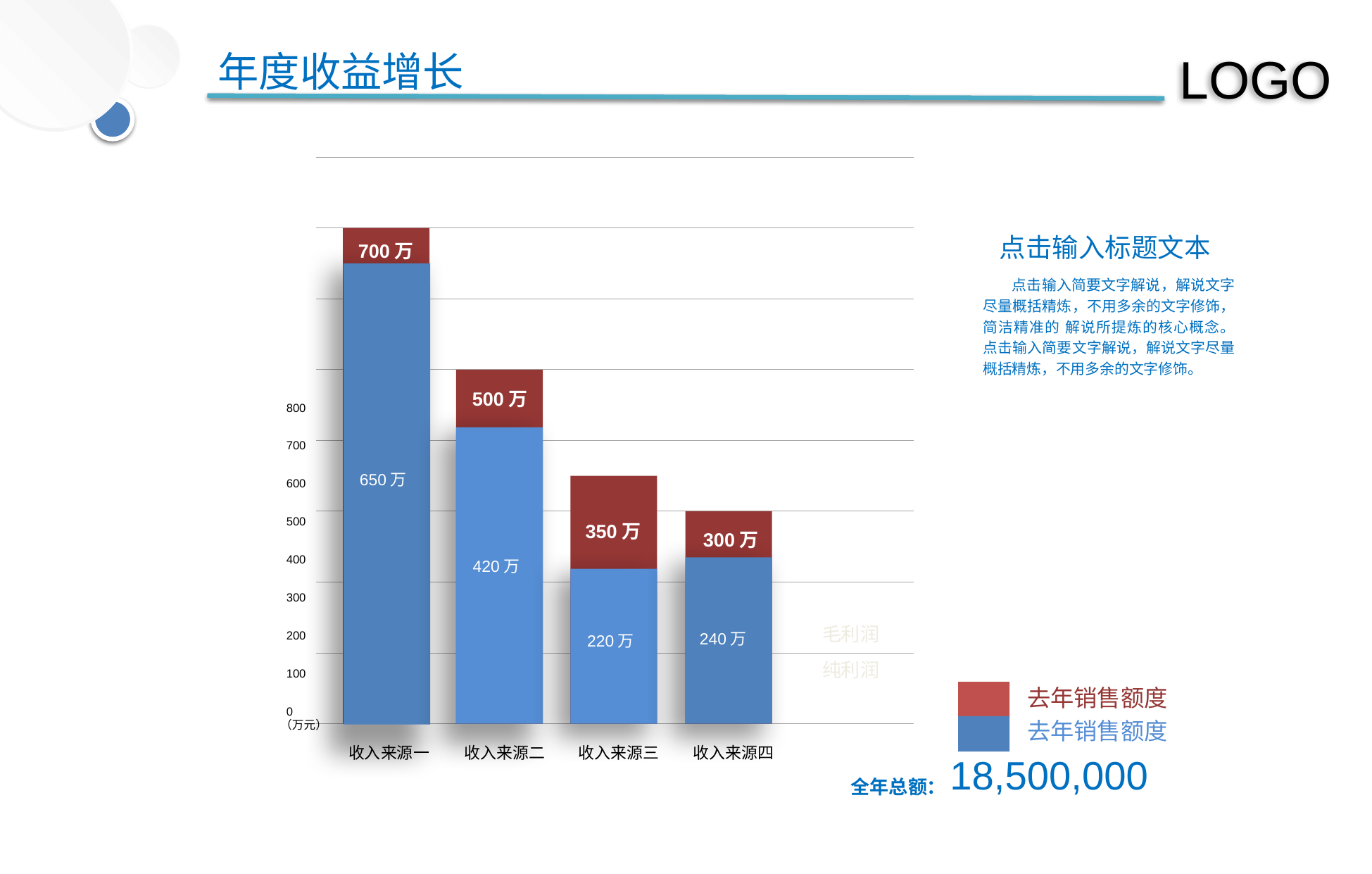

年度收益增长

点击输入标题文本
700万

       点击输入简要文字解说，解说文字尽量概括精炼，不用多余的文字修饰，简洁精准的 解说所提炼的核心概念。 点击输入简要文字解说，解说文字尽量概括精炼，不用多余的文字修饰。

500万
800

700
650万

600

500
350万
300万
400
420万

300
毛利润
200
240万
220万
纯利润
100
去年销售额度

0
去年销售额度
（万元）

收入来源一
收入来源二
收入来源三
收入来源四
18,500,000
全年总额：